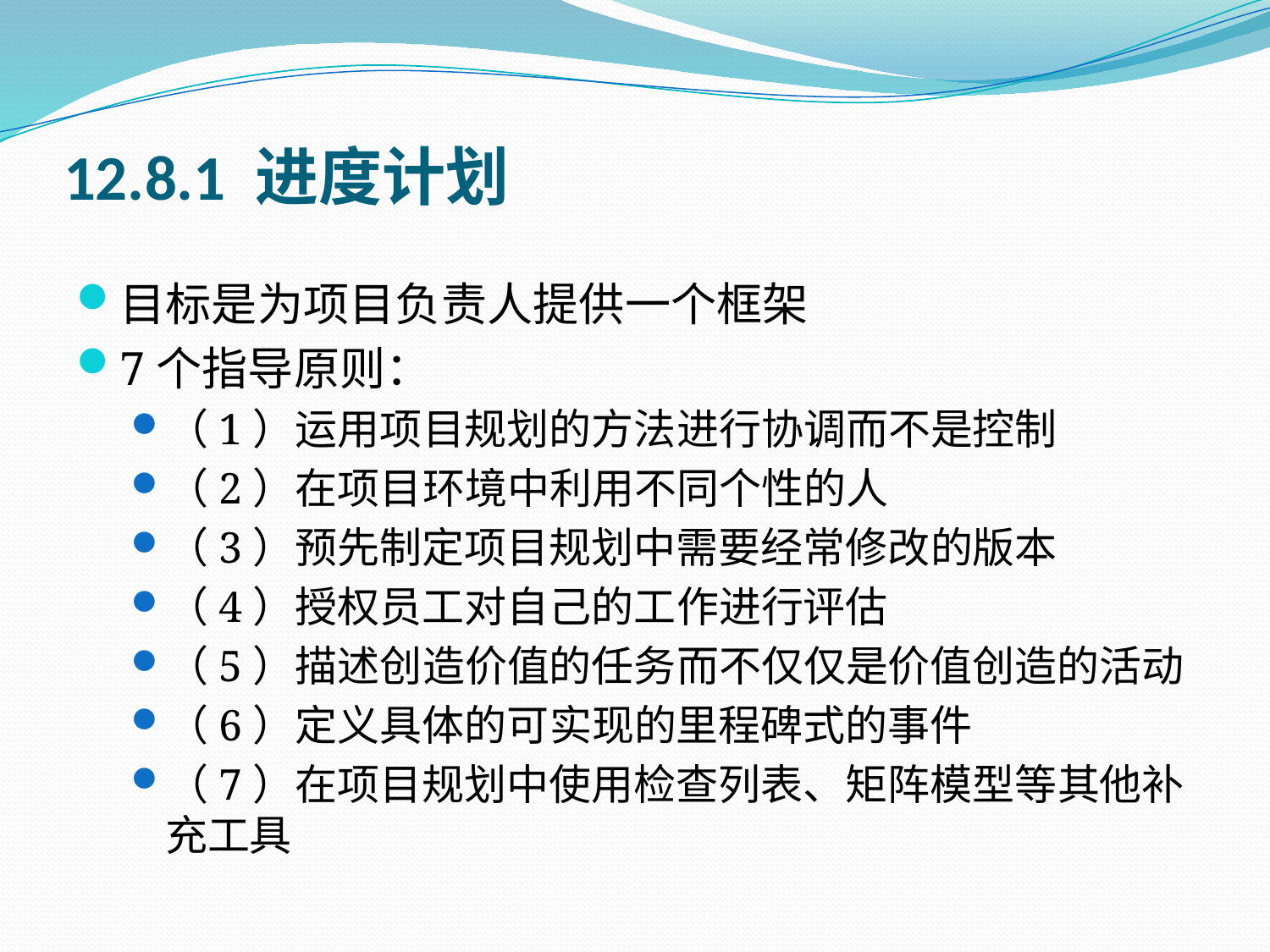

# 12.8.1 进度计划
目标是为项目负责人提供一个框架
7个指导原则：
（1）运用项目规划的方法进行协调而不是控制
（2）在项目环境中利用不同个性的人
（3）预先制定项目规划中需要经常修改的版本
（4）授权员工对自己的工作进行评估
（5）描述创造价值的任务而不仅仅是价值创造的活动
（6）定义具体的可实现的里程碑式的事件
（7）在项目规划中使用检查列表、矩阵模型等其他补充工具